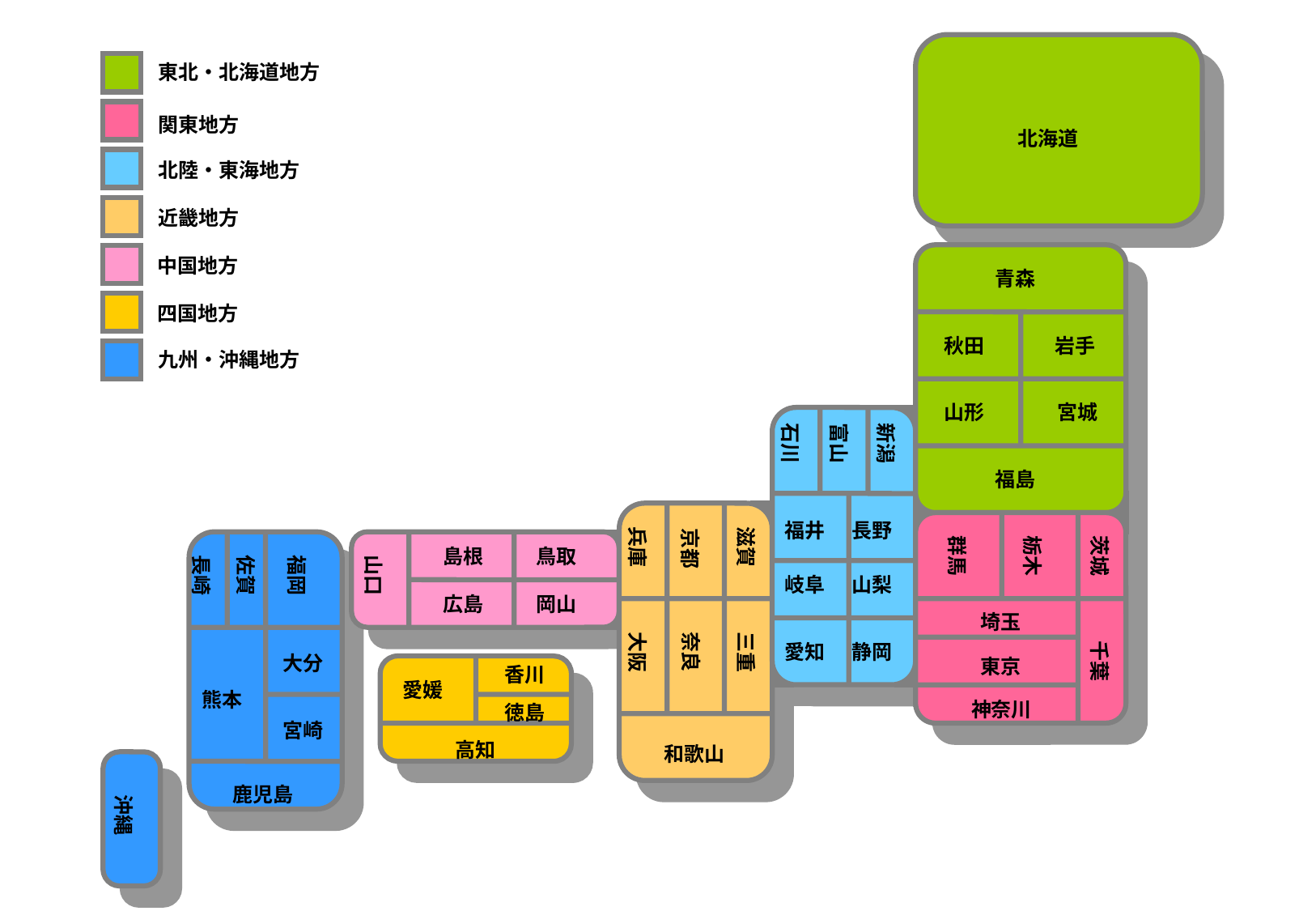

東北・北海道地方

関東地方

北陸・東海地方

近畿地方

中国地方

四国地方

九州・沖縄地方
北海道
青森
秋田
岩手
山形
宮城
石川
富山
新潟
福島
福井
長野
兵庫
滋賀
京都
群馬
栃木
茨城
島根
鳥取
長崎
佐賀
福岡
山口
岐阜
山梨
広島
岡山
埼玉
大阪
奈良
三重
愛知
静岡
千葉
大分
東京
香川
愛媛
熊本
神奈川
徳島
宮崎
高知
和歌山
鹿児島
沖縄